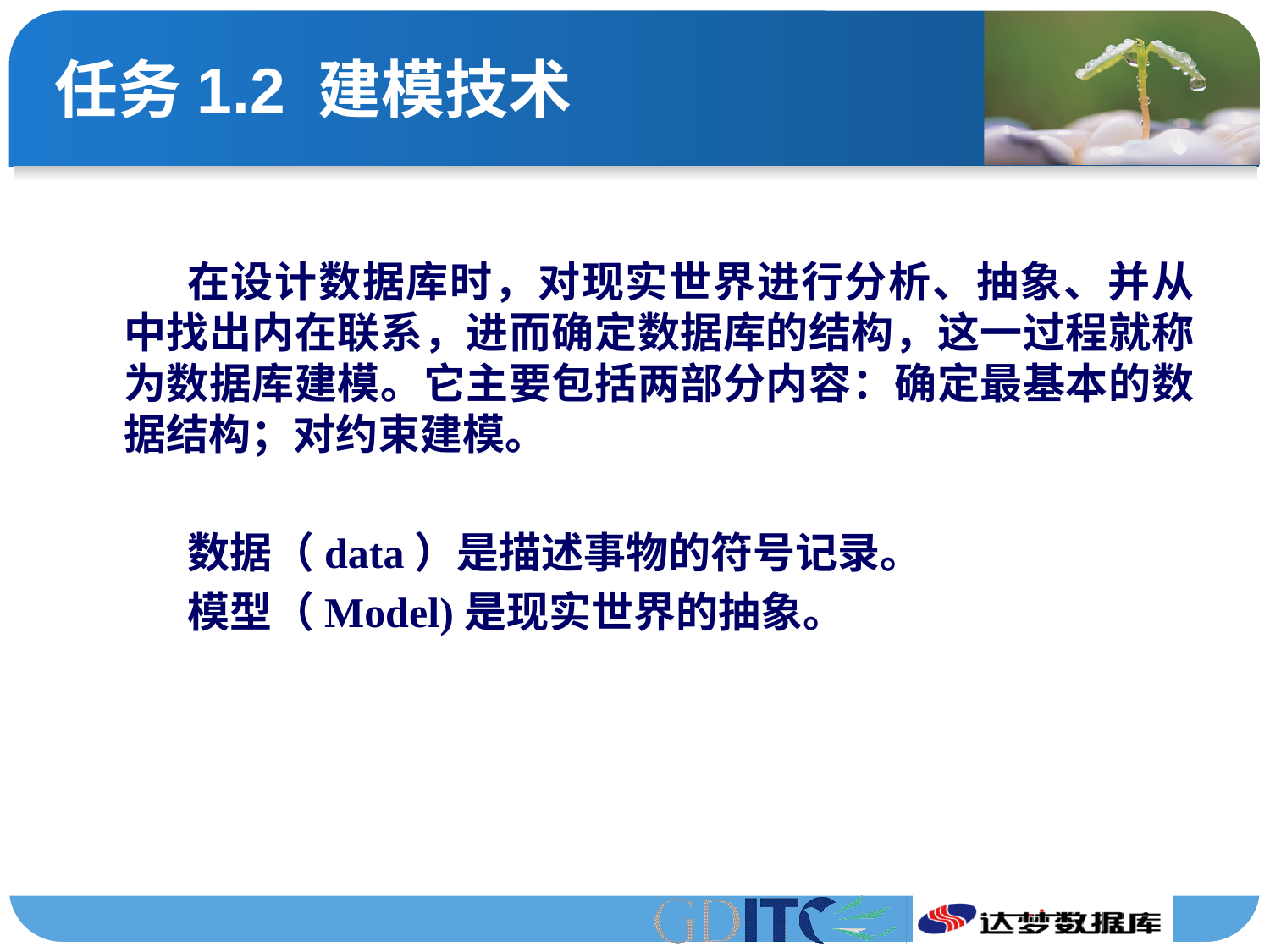

# 任务1.2 建模技术

在设计数据库时，对现实世界进行分析、抽象、并从中找出内在联系，进而确定数据库的结构，这一过程就称为数据库建模。它主要包括两部分内容：确定最基本的数据结构；对约束建模。

数据（data）是描述事物的符号记录。
模型（Model)是现实世界的抽象。